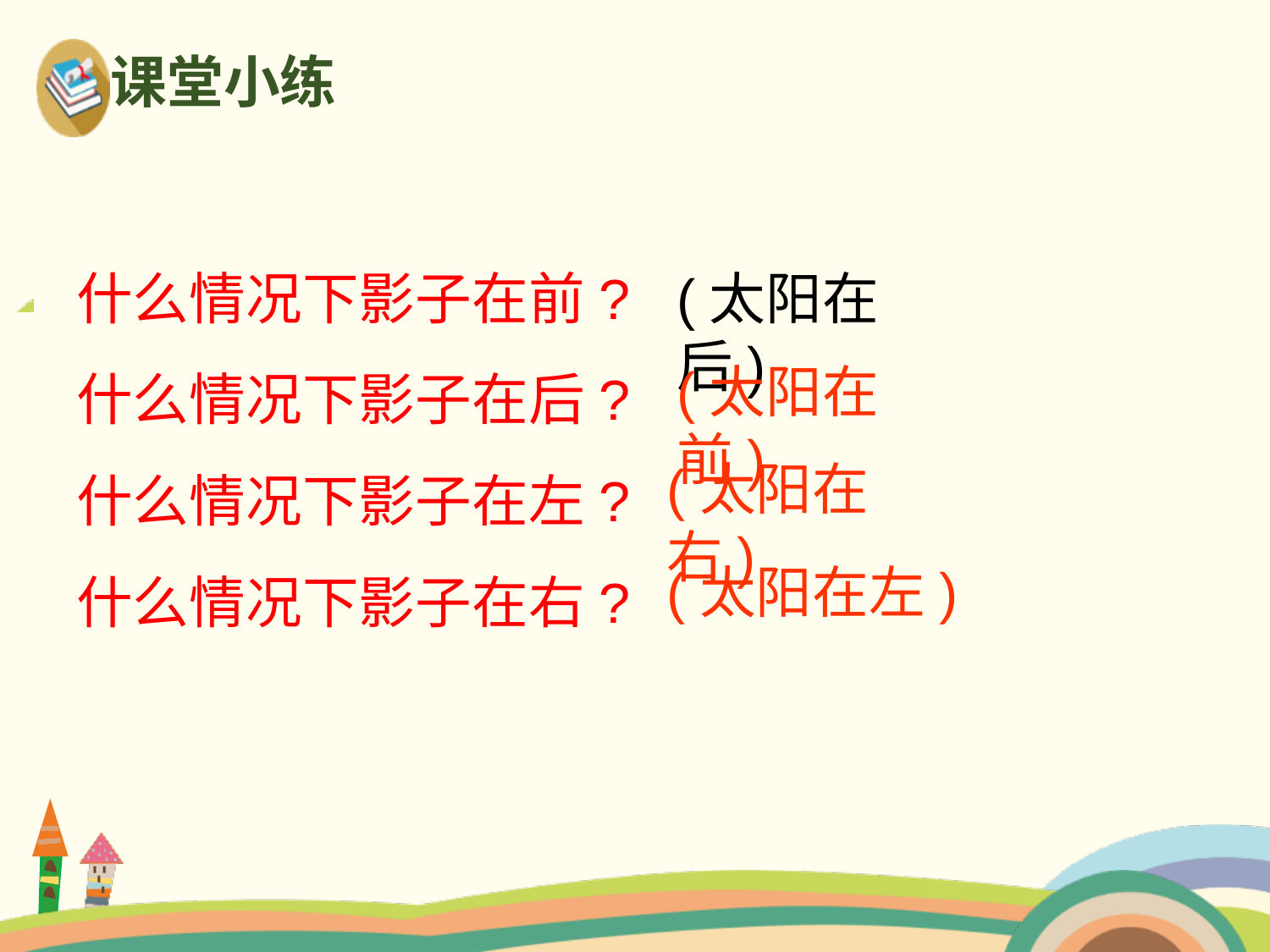

课堂小练
什么情况下影子在前?
什么情况下影子在后?
什么情况下影子在左?
什么情况下影子在右?
(太阳在后)

(太阳在前)

(太阳在右)
(太阳在左)